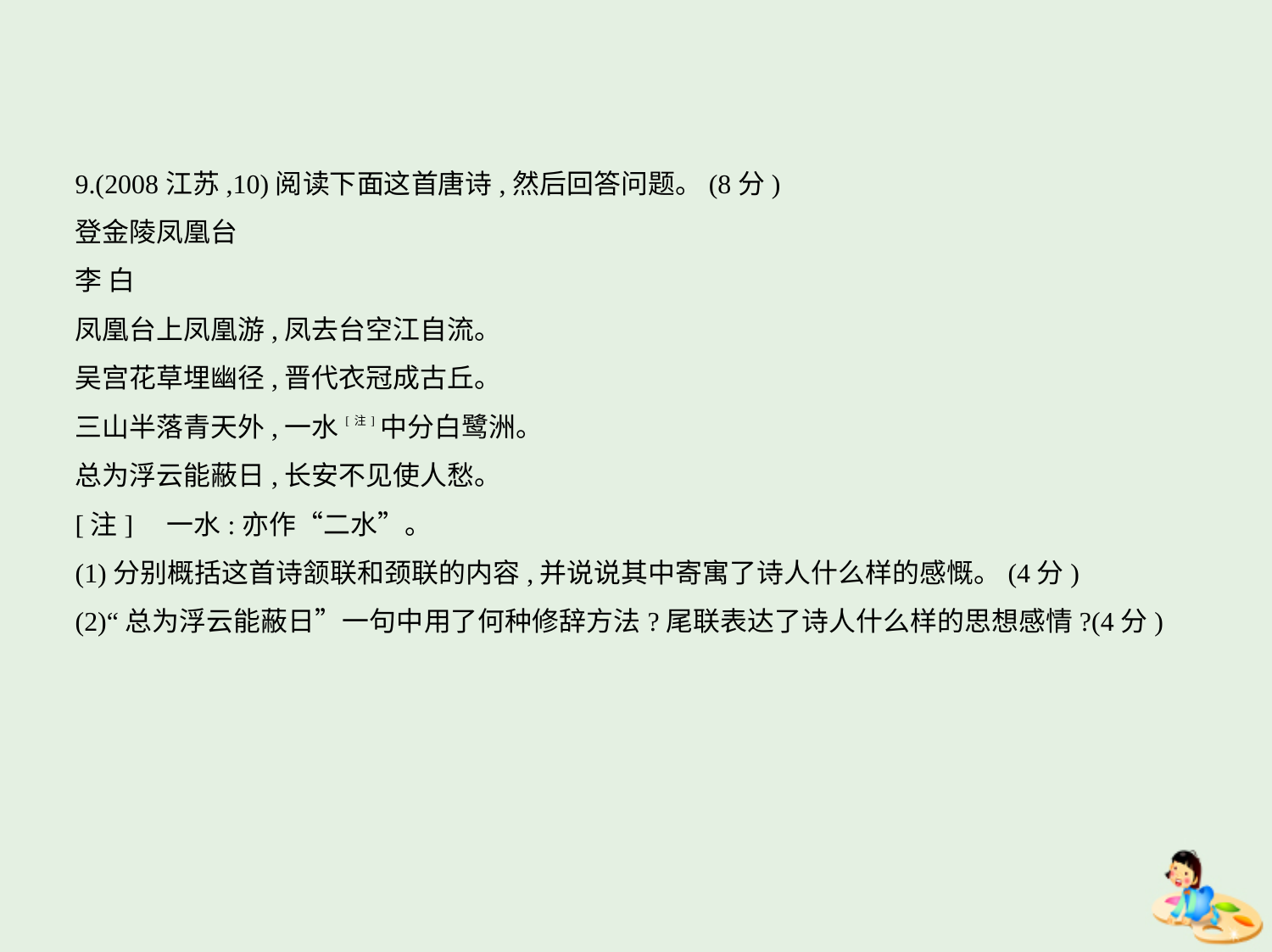

9.(2008江苏,10)阅读下面这首唐诗,然后回答问题。(8分)
登金陵凤凰台
李 白
凤凰台上凤凰游,凤去台空江自流。
吴宫花草埋幽径,晋代衣冠成古丘。
三山半落青天外,一水[注]中分白鹭洲。
总为浮云能蔽日,长安不见使人愁。
[注]    一水:亦作“二水”。
(1)分别概括这首诗颔联和颈联的内容,并说说其中寄寓了诗人什么样的感慨。(4分)
(2)“总为浮云能蔽日”一句中用了何种修辞方法?尾联表达了诗人什么样的思想感情?(4分)